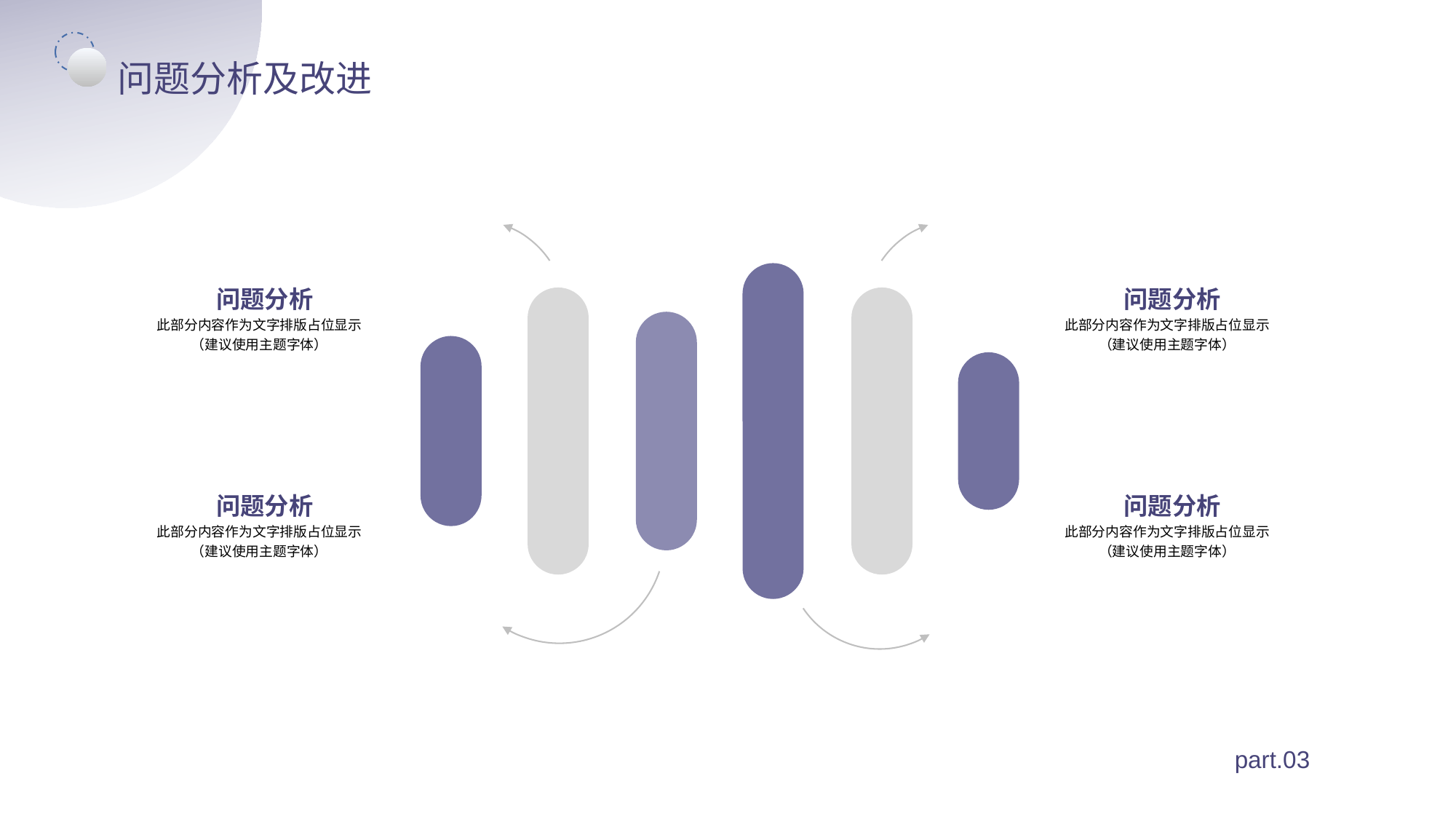

问题分析及改进

问题分析
此部分内容作为文字排版占位显示
（建议使用主题字体）
问题分析
此部分内容作为文字排版占位显示
（建议使用主题字体）

问题分析
此部分内容作为文字排版占位显示
（建议使用主题字体）
问题分析
此部分内容作为文字排版占位显示
（建议使用主题字体）
part.03